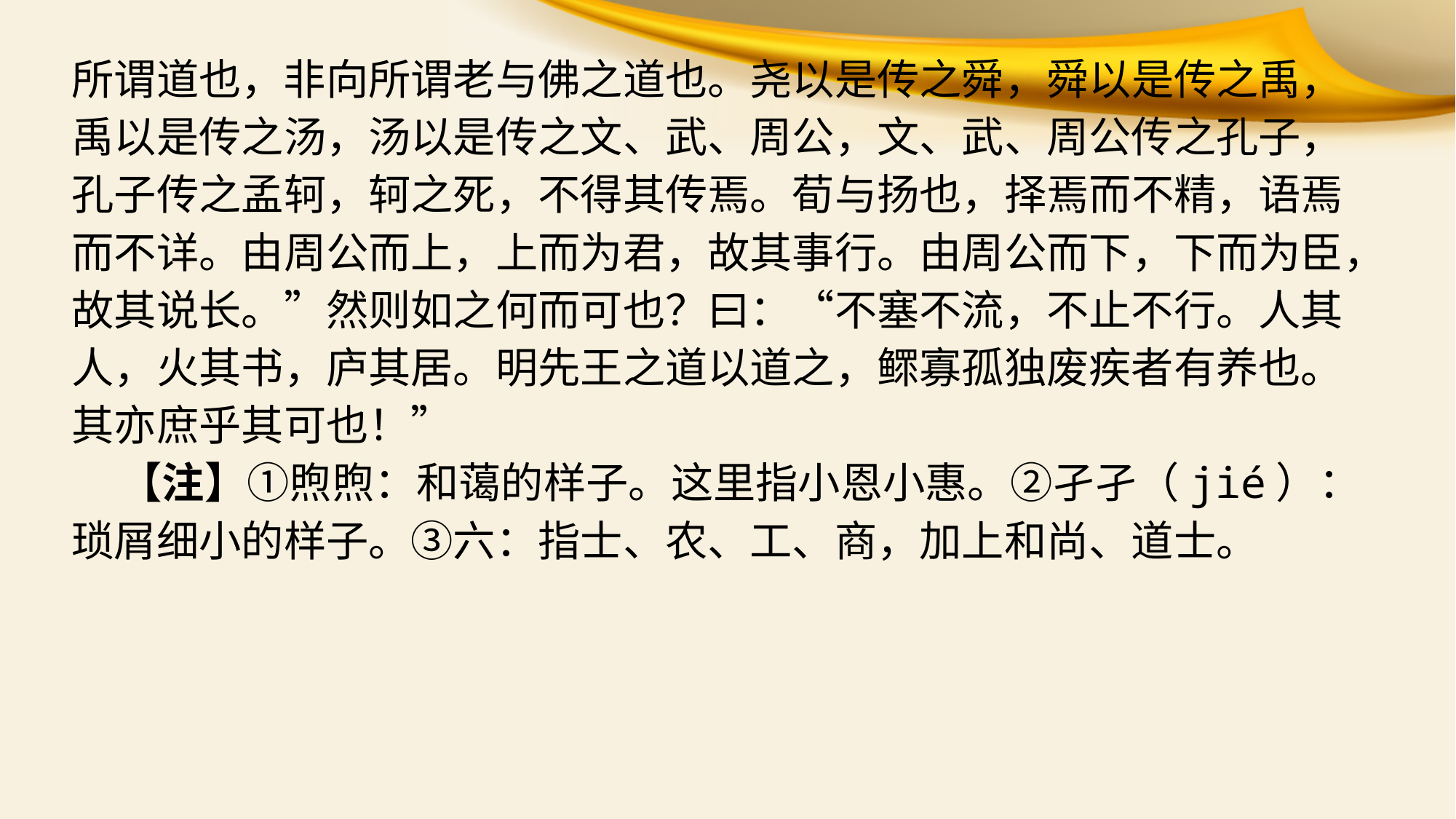

所谓道也，非向所谓老与佛之道也。尧以是传之舜，舜以是传之禹，禹以是传之汤，汤以是传之文、武、周公，文、武、周公传之孔子，孔子传之孟轲，轲之死，不得其传焉。荀与扬也，择焉而不精，语焉而不详。由周公而上，上而为君，故其事行。由周公而下，下而为臣，故其说长。”然则如之何而可也？曰：“不塞不流，不止不行。人其人，火其书，庐其居。明先王之道以道之，鳏寡孤独废疾者有养也。其亦庶乎其可也！”
    【注】①煦煦：和蔼的样子。这里指小恩小惠。②孑孑（jié）：琐屑细小的样子。③六：指士、农、工、商，加上和尚、道士。